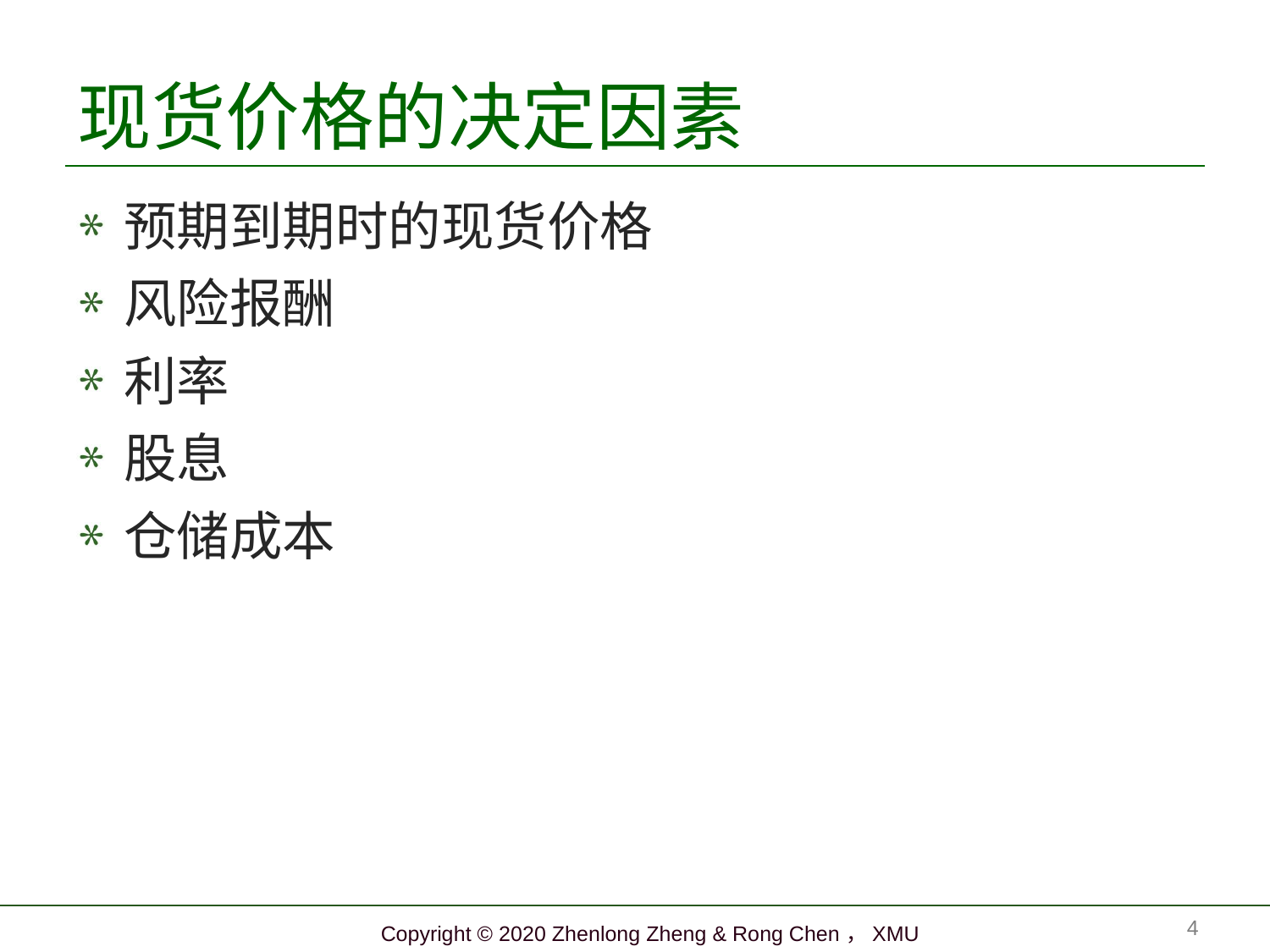

# 现货价格的决定因素
预期到期时的现货价格
风险报酬
利率
股息
仓储成本

4